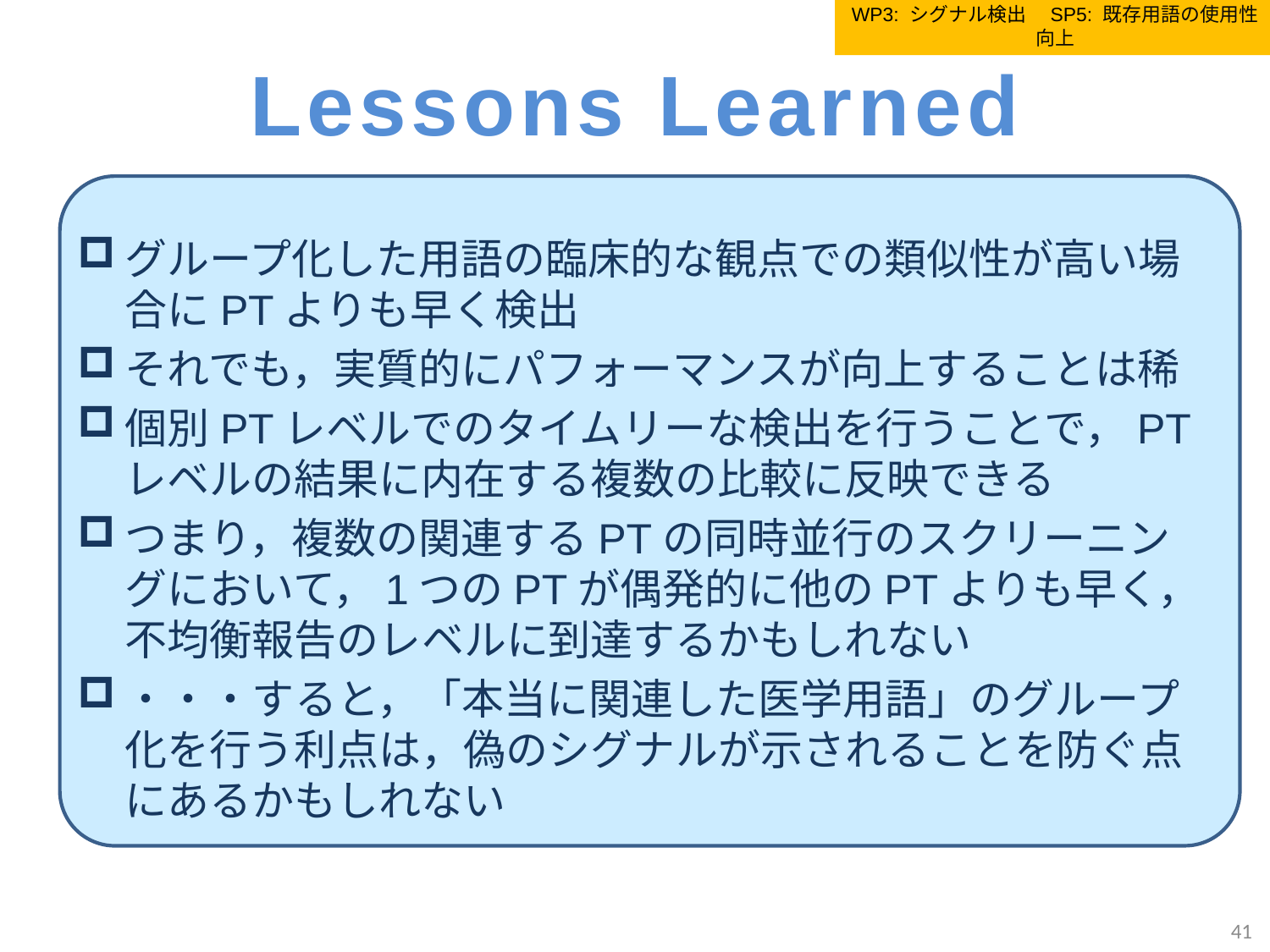

WP3: シグナル検出　SP5: 既存用語の使用性向上
# Lessons Learned

グループ化した用語の臨床的な観点での類似性が高い場合にPTよりも早く検出
それでも，実質的にパフォーマンスが向上することは稀
個別PTレベルでのタイムリーな検出を行うことで，PTレベルの結果に内在する複数の比較に反映できる
つまり，複数の関連するPTの同時並行のスクリーニングにおいて，1つのPTが偶発的に他のPTよりも早く，不均衡報告のレベルに到達するかもしれない
・・・すると，「本当に関連した医学用語」のグループ化を行う利点は，偽のシグナルが示されることを防ぐ点にあるかもしれない

41